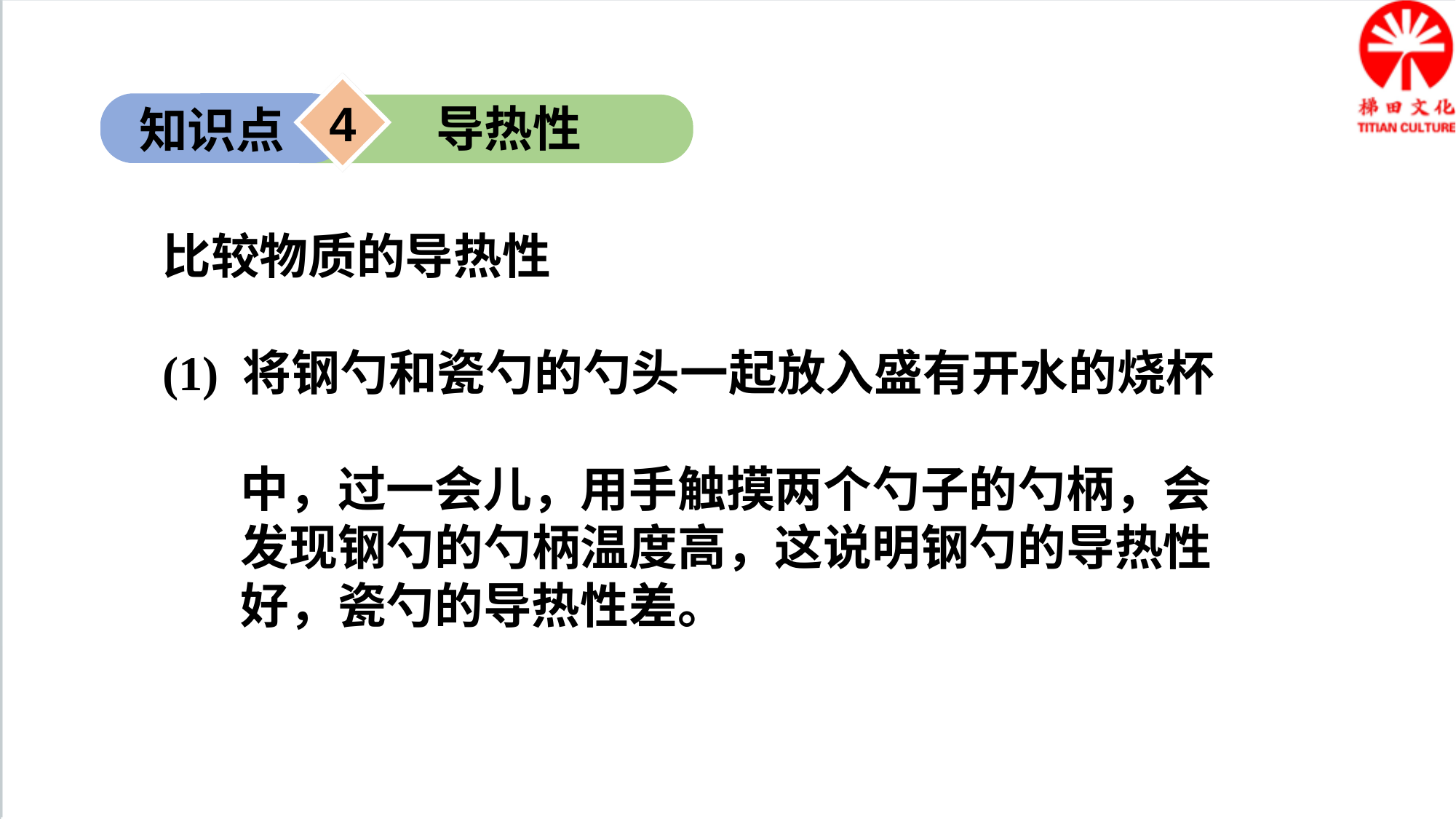

4
导热性

知识点
比较物质的导热性

(1) 将钢勺和瓷勺的勺头一起放入盛有开水的烧杯
      中，过一会儿，用手触摸两个勺子的勺柄，会
      发现钢勺的勺柄温度高，这说明钢勺的导热性
      好，瓷勺的导热性差。